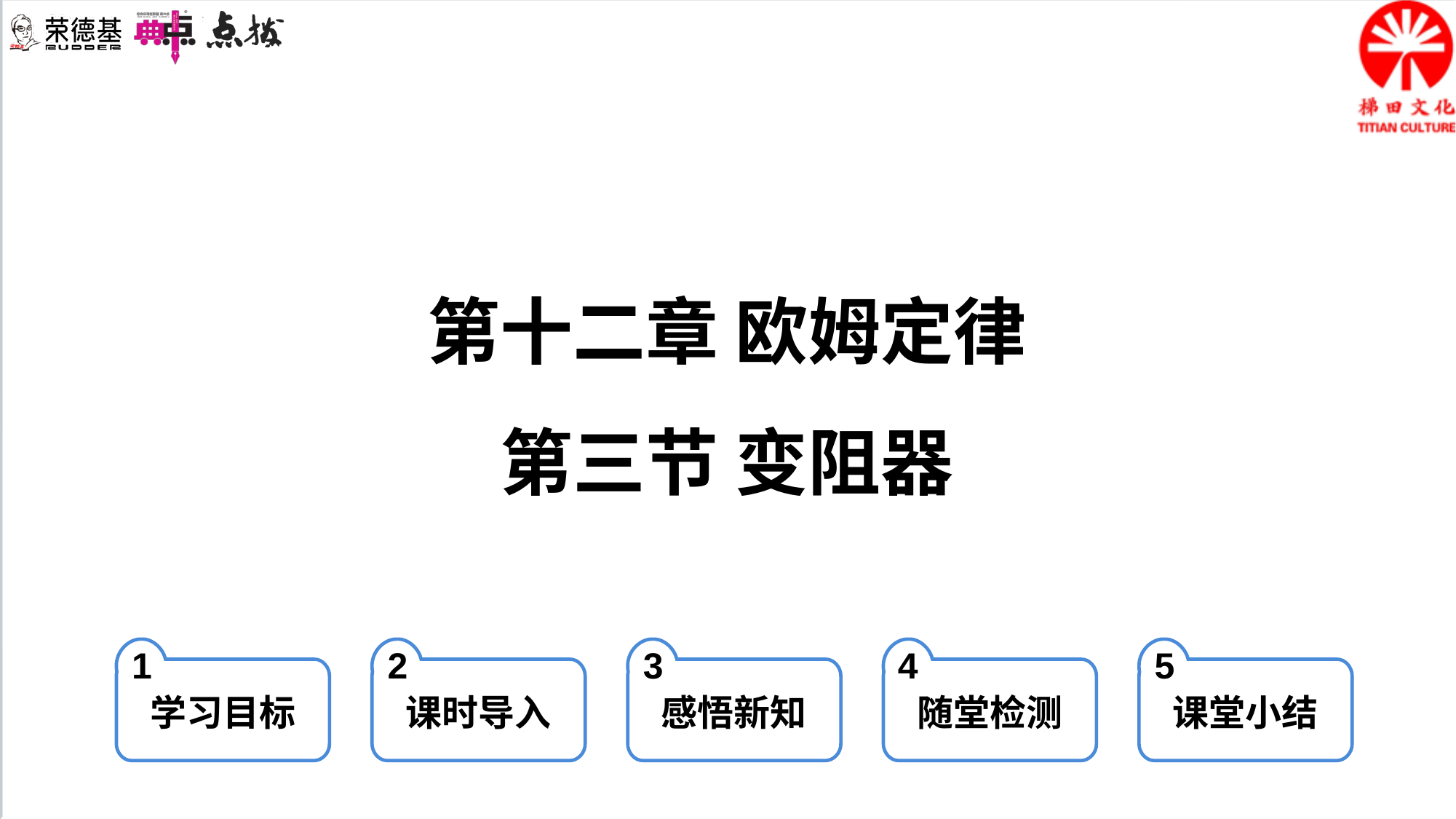

第十二章 欧姆定律
第三节 变阻器
1

学习目标
2

课时导入
3

感悟新知
4

随堂检测
5

课堂小结